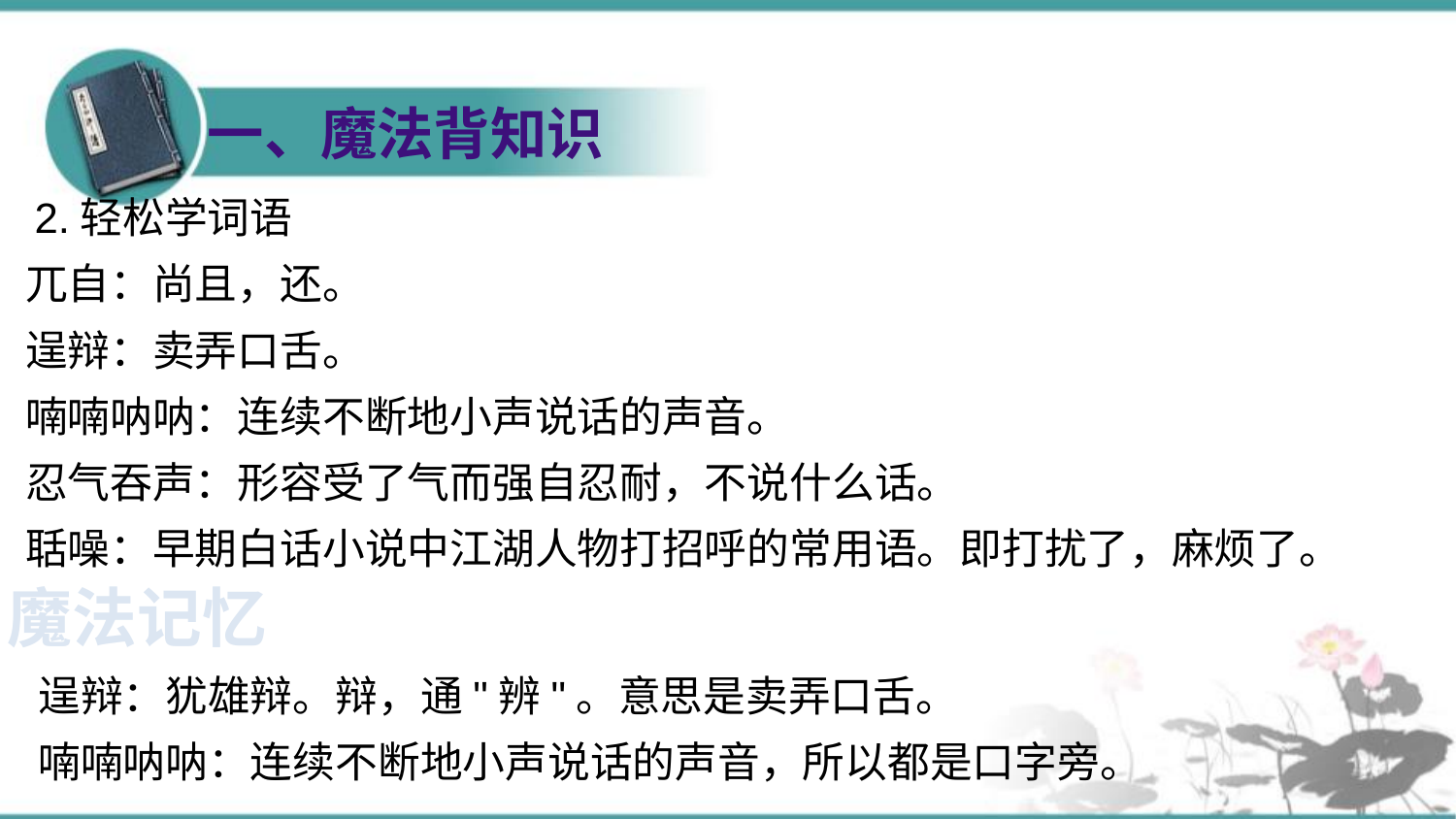

一、魔法背知识
2.轻松学词语
兀自：尚且，还。
逞辩：卖弄口舌。
喃喃呐呐：连续不断地小声说话的声音。
忍气吞声：形容受了气而强自忍耐，不说什么话。
聒噪：早期白话小说中江湖人物打招呼的常用语。即打扰了，麻烦了。

魔法记忆
逞辩：犹雄辩。辩，通"辨"。意思是卖弄口舌。
喃喃呐呐：连续不断地小声说话的声音，所以都是口字旁。